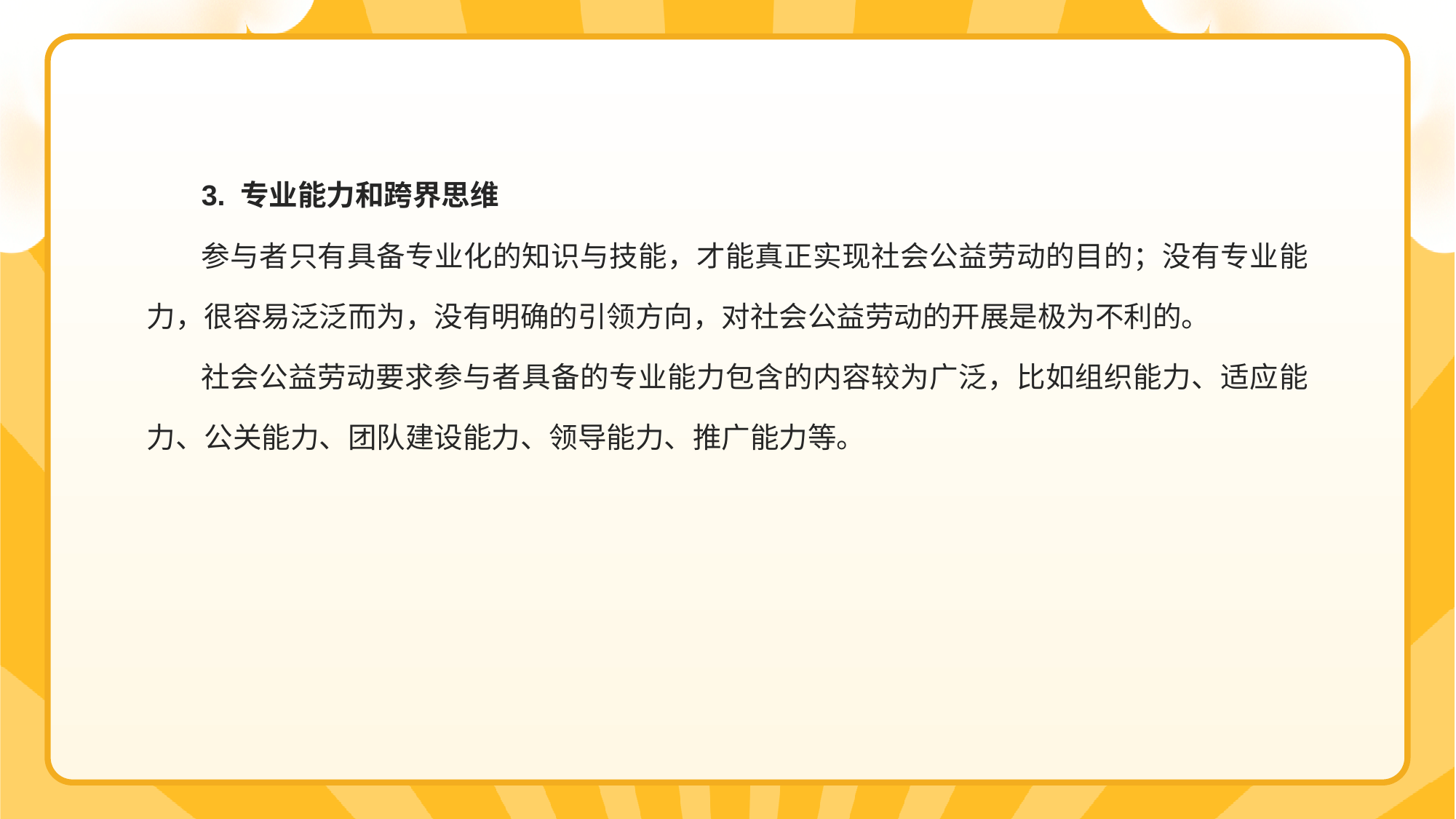

3. 专业能力和跨界思维
参与者只有具备专业化的知识与技能，才能真正实现社会公益劳动的目的；没有专业能力，很容易泛泛而为，没有明确的引领方向，对社会公益劳动的开展是极为不利的。
社会公益劳动要求参与者具备的专业能力包含的内容较为广泛，比如组织能力、适应能力、公关能力、团队建设能力、领导能力、推广能力等。